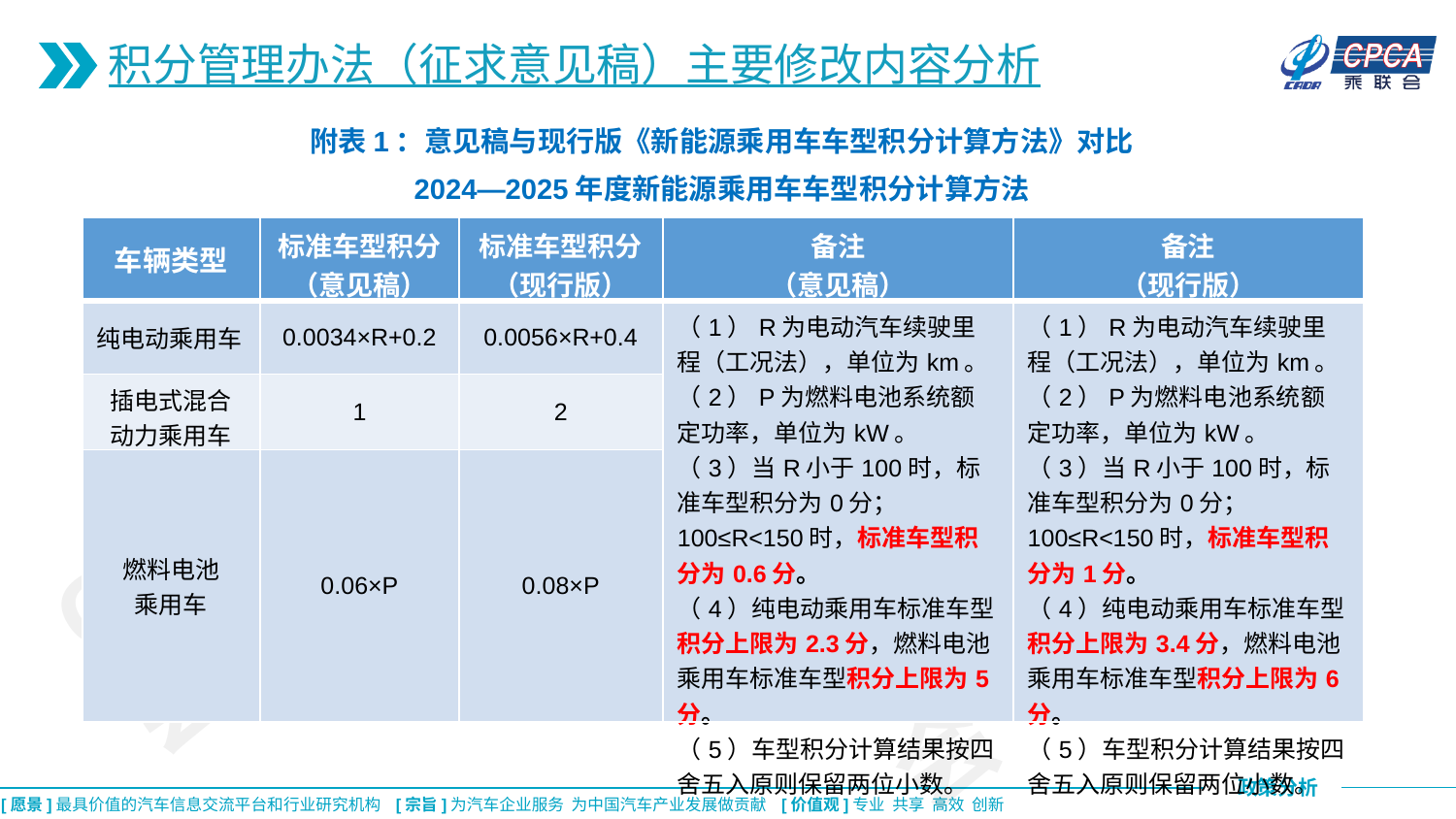

积分管理办法（征求意见稿）主要修改内容分析
附表1：意见稿与现行版《新能源乘用车车型积分计算方法》对比
2024—2025年度新能源乘用车车型积分计算方法
| 车辆类型 | 标准车型积分 （意见稿） | 标准车型积分 （现行版） | 备注 （意见稿） | 备注 （现行版） |
| --- | --- | --- | --- | --- |
| 纯电动乘用车 | 0.0034×R+0.2 | 0.0056×R+0.4 | （1）R为电动汽车续驶里程（工况法），单位为km。 （2）P为燃料电池系统额定功率，单位为kW。 （3）当R小于100时，标准车型积分为0分；100≤R<150时，标准车型积分为0.6分。 （4）纯电动乘用车标准车型积分上限为2.3分，燃料电池乘用车标准车型积分上限为5分。 （5）车型积分计算结果按四舍五入原则保留两位小数。 | （1）R为电动汽车续驶里程（工况法），单位为km。 （2）P为燃料电池系统额定功率，单位为kW。 （3）当R小于100时，标准车型积分为0分；100≤R<150时，标准车型积分为1分。 （4）纯电动乘用车标准车型积分上限为3.4分，燃料电池乘用车标准车型积分上限为6分。 （5）车型积分计算结果按四舍五入原则保留两位小数。 |
| 插电式混合 动力乘用车 | 1 | 2 |  |  |
| 燃料电池 乘用车 | 0.06×P | 0.08×P |  |  |

CPCA乘联会
CPCA乘联会